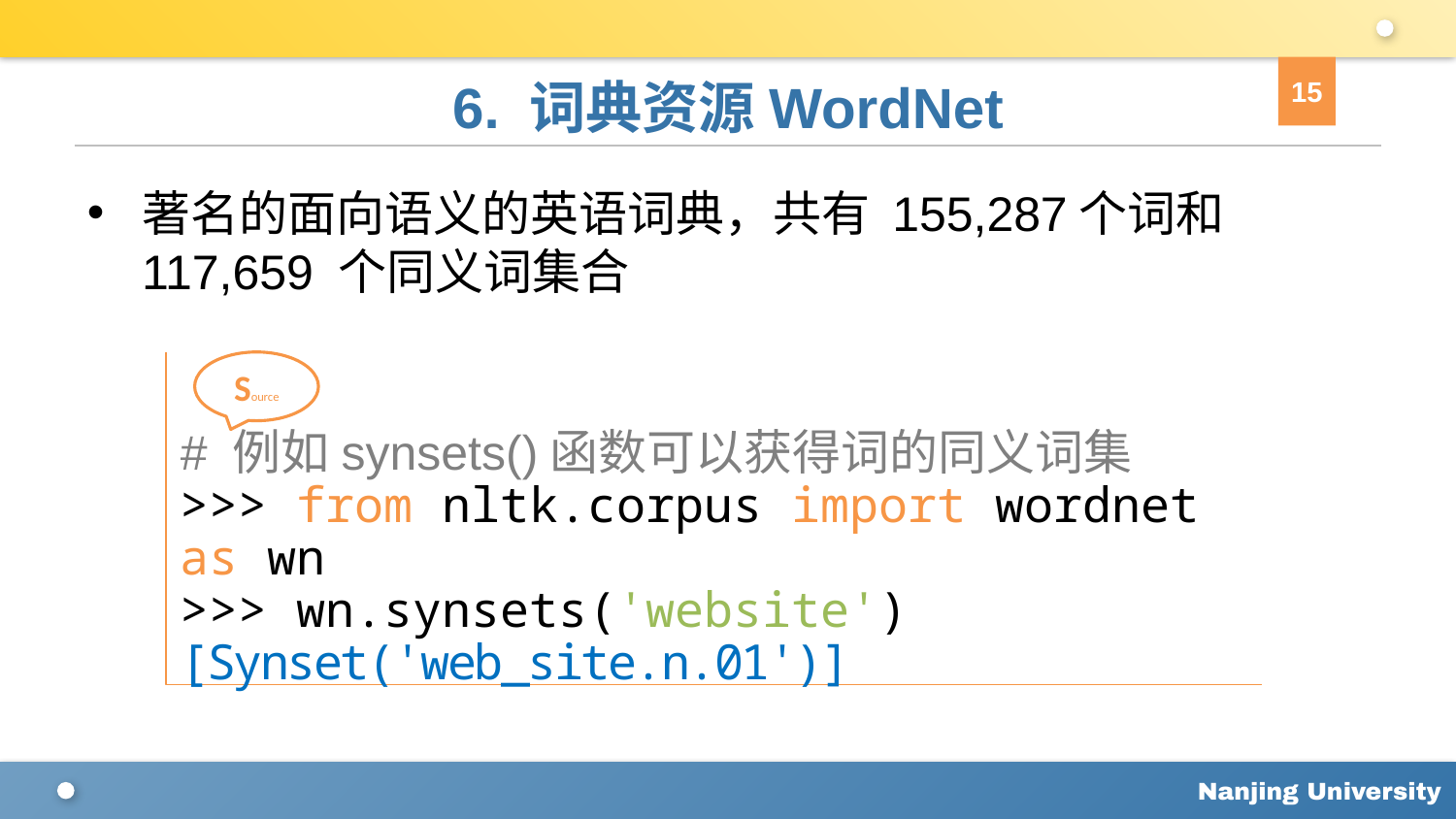

15
# 6. 词典资源WordNet
著名的面向语义的英语词典，共有 155,287个词和117,659 个同义词集合

# 例如synsets()函数可以获得词的同义词集
>>> from nltk.corpus import wordnet as wn
>>> wn.synsets('website')
[Synset('web_site.n.01')]
Source